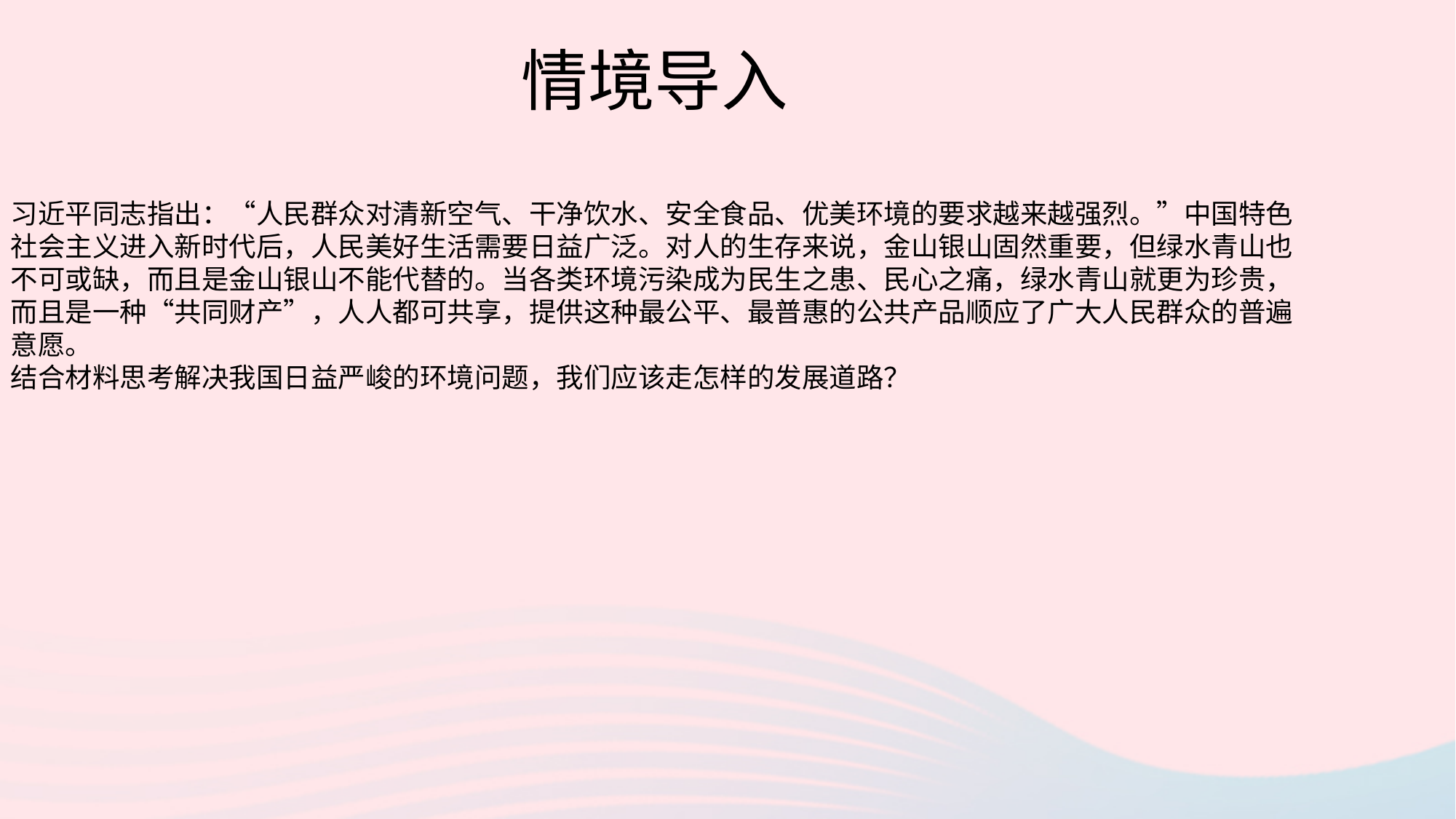

情境导入
习近平同志指出：“人民群众对清新空气、干净饮水、安全食品、优美环境的要求越来越强烈。”中国特色社会主义进入新时代后，人民美好生活需要日益广泛。对人的生存来说，金山银山固然重要，但绿水青山也不可或缺，而且是金山银山不能代替的。当各类环境污染成为民生之患、民心之痛，绿水青山就更为珍贵，而且是一种“共同财产”，人人都可共享，提供这种最公平、最普惠的公共产品顺应了广大人民群众的普遍意愿。
结合材料思考解决我国日益严峻的环境问题，我们应该走怎样的发展道路？